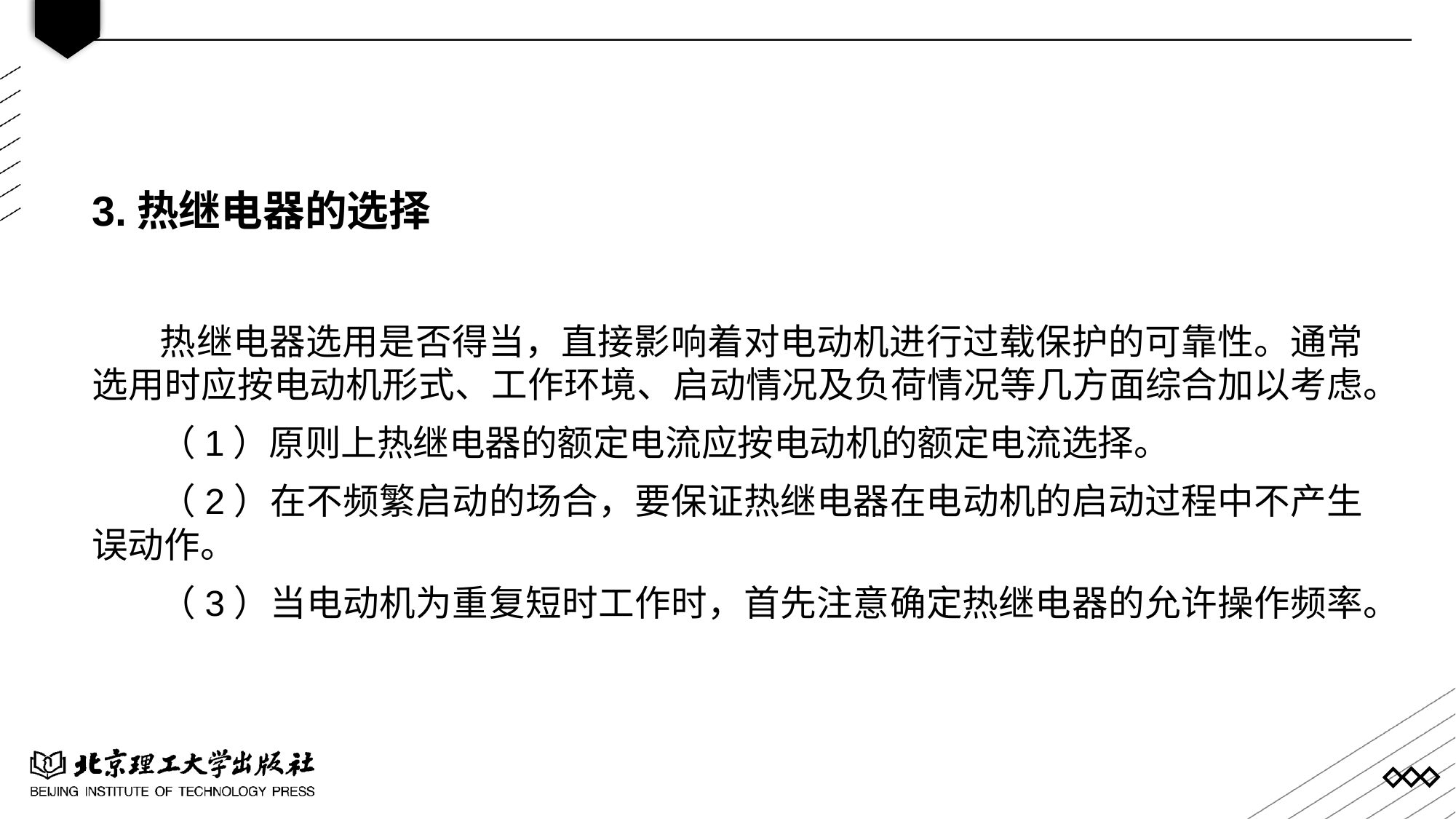

3.热继电器的选择

热继电器选用是否得当，直接影响着对电动机进行过载保护的可靠性。通常选用时应按电动机形式、工作环境、启动情况及负荷情况等几方面综合加以考虑。
（1）原则上热继电器的额定电流应按电动机的额定电流选择。
（2）在不频繁启动的场合，要保证热继电器在电动机的启动过程中不产生误动作。
（3）当电动机为重复短时工作时，首先注意确定热继电器的允许操作频率。